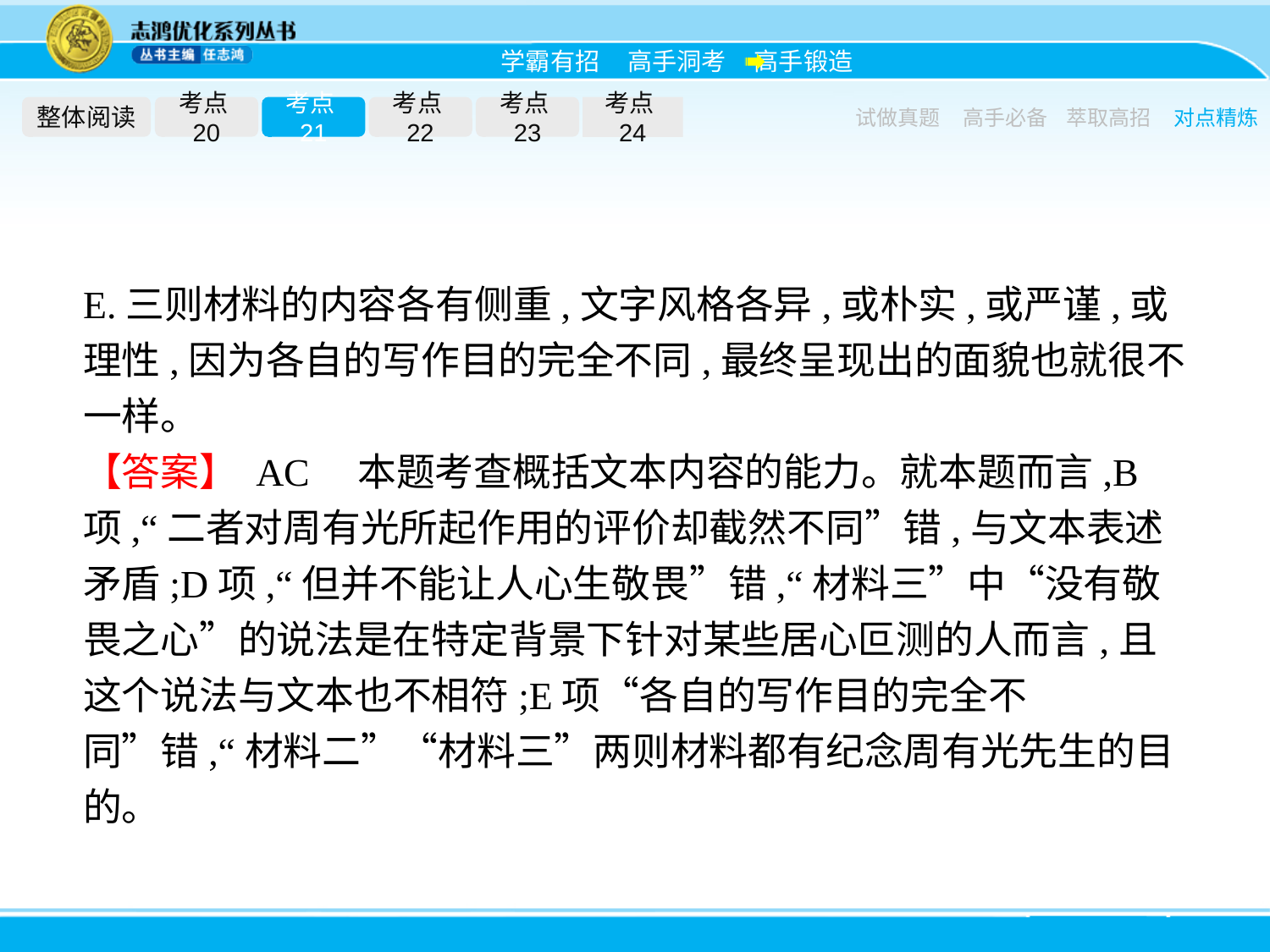

整体阅读
考点20
考点21
考点22
考点23
考点24
试做真题
高手必备
萃取高招
对点精炼
E.三则材料的内容各有侧重,文字风格各异,或朴实,或严谨,或理性,因为各自的写作目的完全不同,最终呈现出的面貌也就很不一样。
【答案】 AC　本题考查概括文本内容的能力。就本题而言,B项,“二者对周有光所起作用的评价却截然不同”错,与文本表述矛盾;D项,“但并不能让人心生敬畏”错,“材料三”中“没有敬畏之心”的说法是在特定背景下针对某些居心叵测的人而言,且这个说法与文本也不相符;E项“各自的写作目的完全不同”错,“材料二”“材料三”两则材料都有纪念周有光先生的目的。